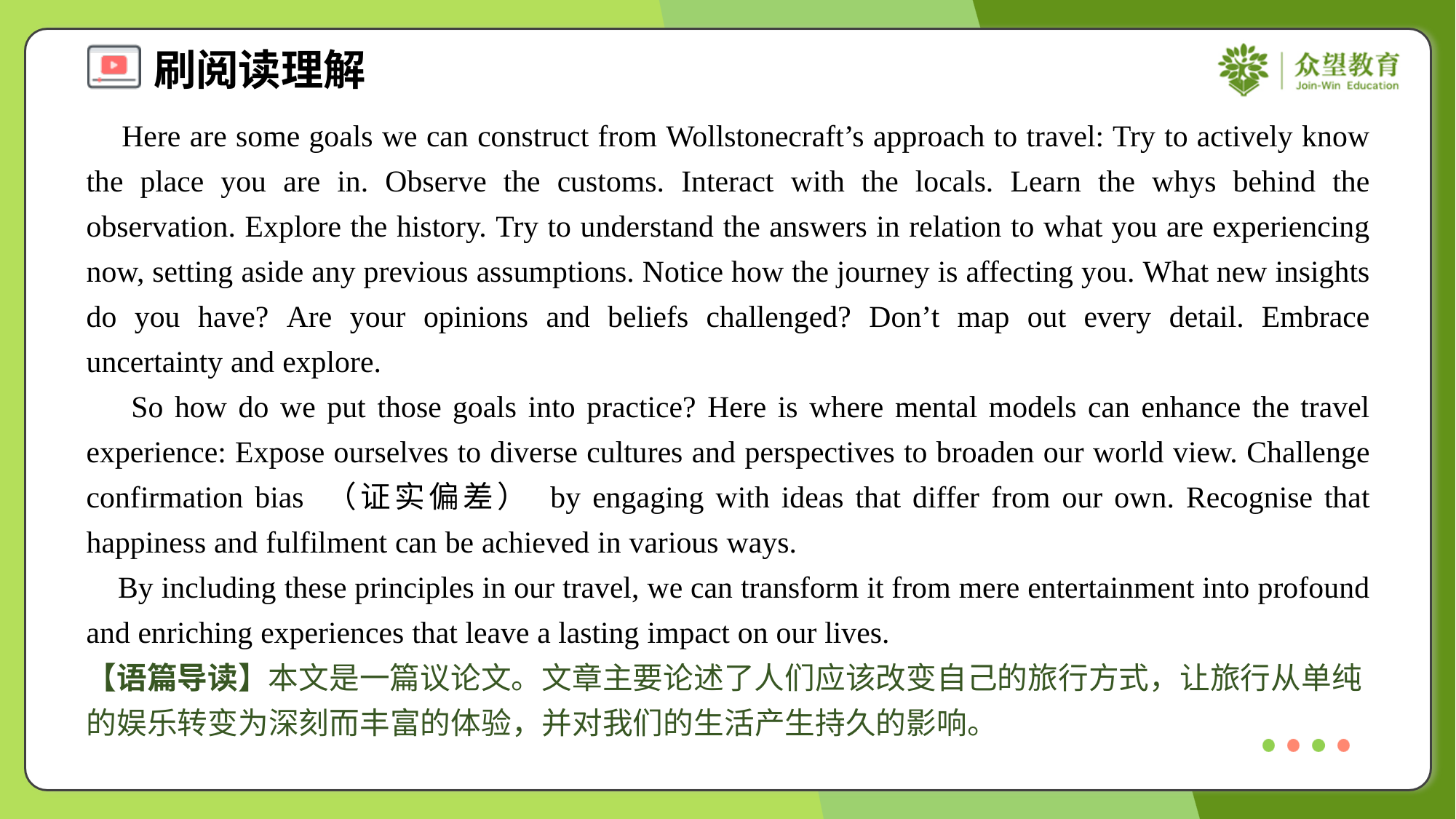

Here are some goals we can construct from Wollstonecraft’s approach to travel: Try to actively know the place you are in. Observe the customs. Interact with the locals. Learn the whys behind the observation. Explore the history. Try to understand the answers in relation to what you are experiencing now, setting aside any previous assumptions. Notice how the journey is affecting you. What new insights do you have? Are your opinions and beliefs challenged? Don’t map out every detail. Embrace uncertainty and explore.
    So how do we put those goals into practice? Here is where mental models can enhance the travel experience: Expose ourselves to diverse cultures and perspectives to broaden our world view. Challenge confirmation bias （证实偏差） by engaging with ideas that differ from our own. Recognise that happiness and fulfilment can be achieved in various ways.
    By including these principles in our travel, we can transform it from mere entertainment into profound and enriching experiences that leave a lasting impact on our lives.
【语篇导读】本文是一篇议论文。文章主要论述了人们应该改变自己的旅行方式，让旅行从单纯的娱乐转变为深刻而丰富的体验，并对我们的生活产生持久的影响。